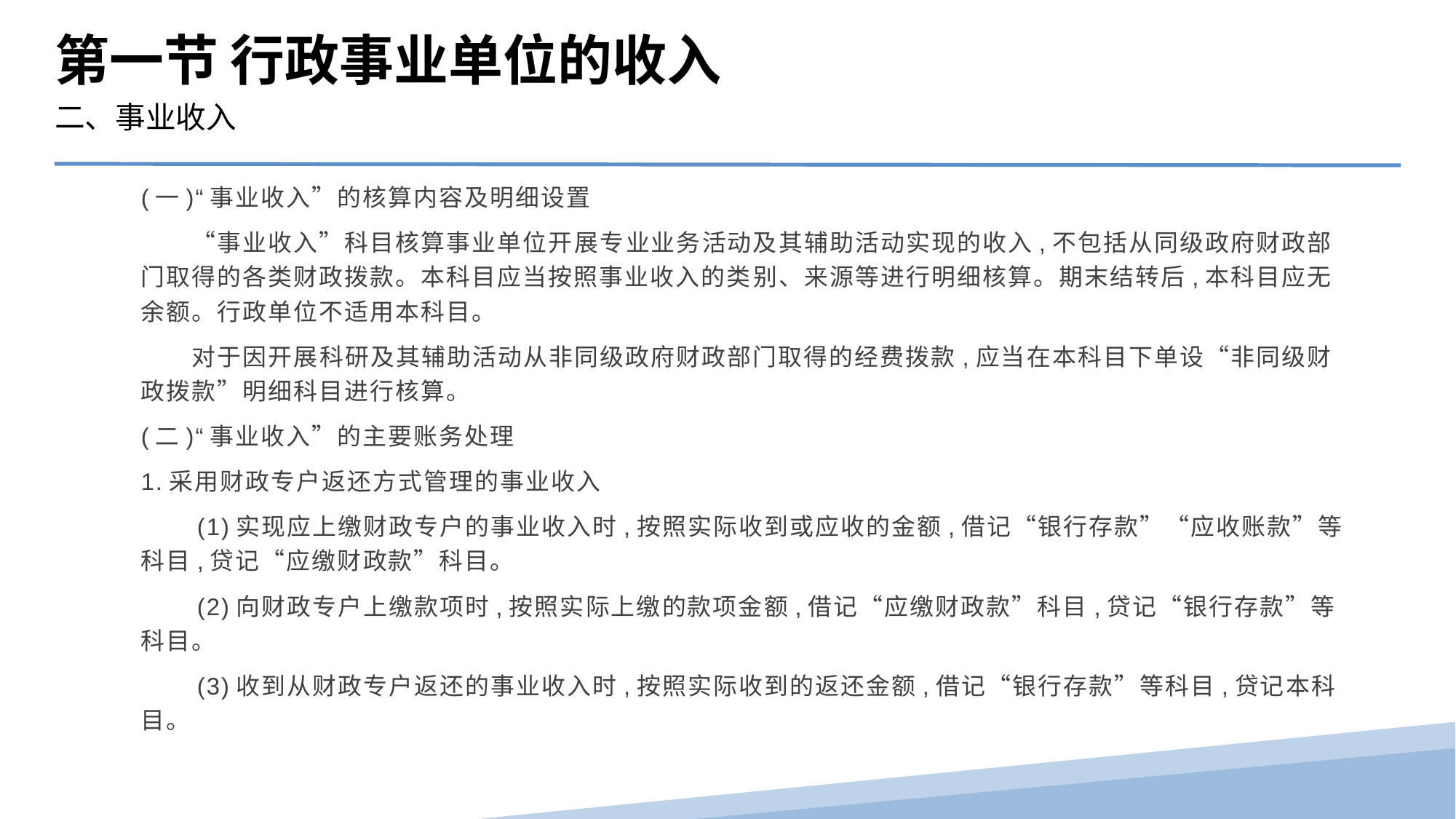

第一节 行政事业单位的收入
二、事业收入
(一)“事业收入”的核算内容及明细设置
　　“事业收入”科目核算事业单位开展专业业务活动及其辅助活动实现的收入,不包括从同级政府财政部门取得的各类财政拨款。本科目应当按照事业收入的类别、来源等进行明细核算。期末结转后,本科目应无余额。行政单位不适用本科目。
　　对于因开展科研及其辅助活动从非同级政府财政部门取得的经费拨款,应当在本科目下单设“非同级财政拨款”明细科目进行核算。
(二)“事业收入”的主要账务处理
1.采用财政专户返还方式管理的事业收入
　　(1)实现应上缴财政专户的事业收入时,按照实际收到或应收的金额,借记“银行存款”“应收账款”等科目,贷记“应缴财政款”科目。
　　(2)向财政专户上缴款项时,按照实际上缴的款项金额,借记“应缴财政款”科目,贷记“银行存款”等科目。
　　(3)收到从财政专户返还的事业收入时,按照实际收到的返还金额,借记“银行存款”等科目,贷记本科目。